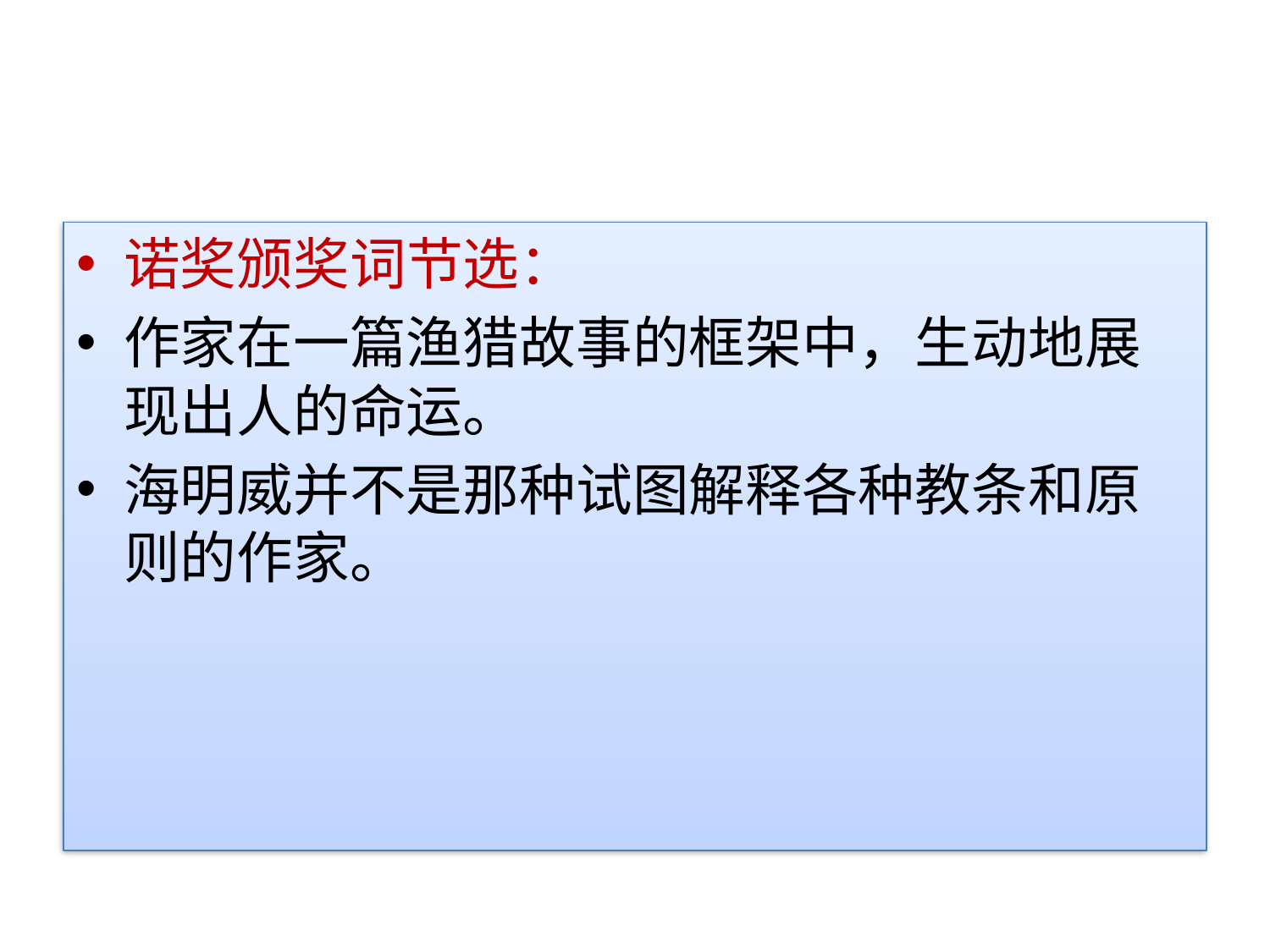

#
诺奖颁奖词节选：
作家在一篇渔猎故事的框架中，生动地展现出人的命运。
海明威并不是那种试图解释各种教条和原则的作家。